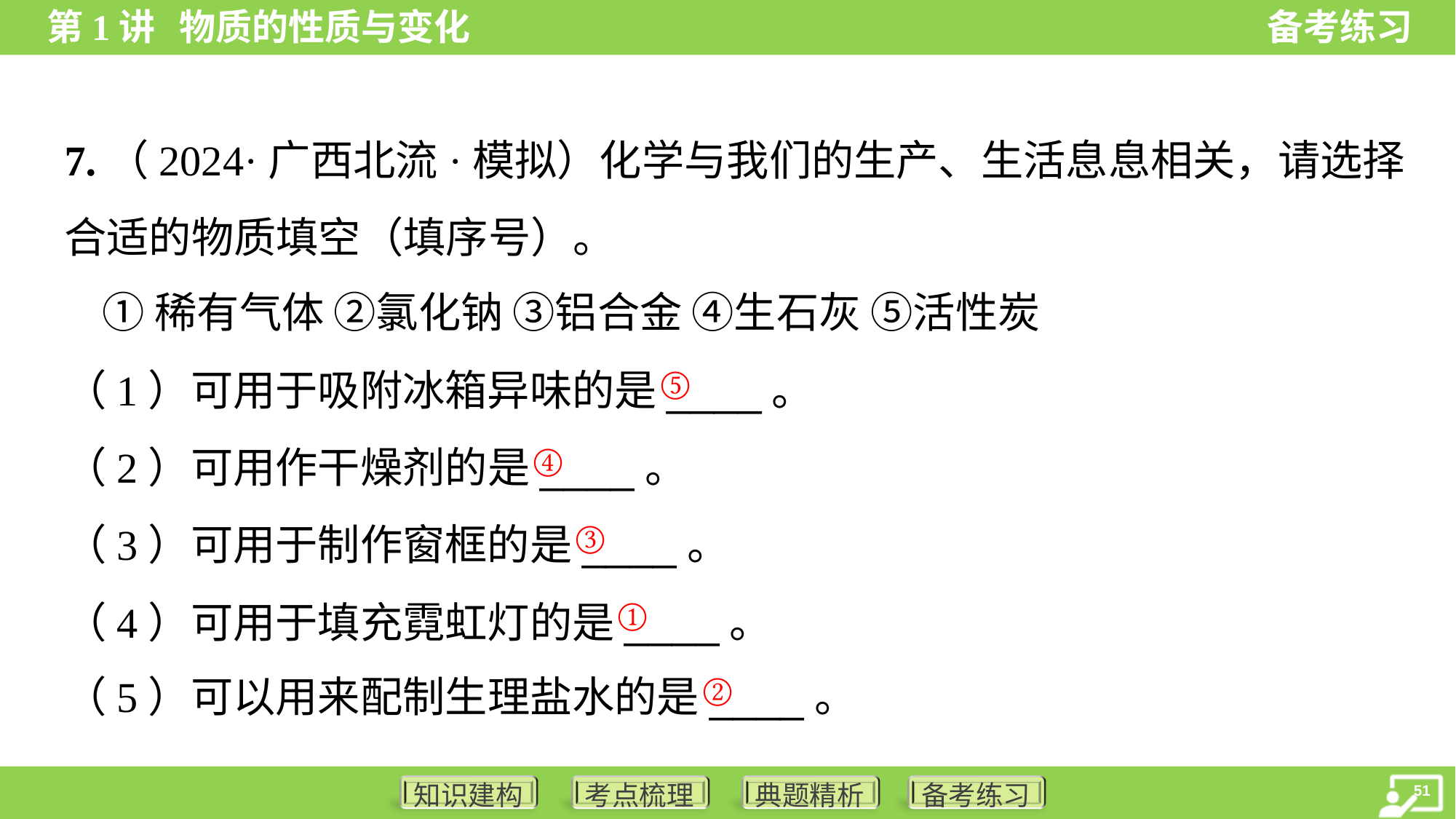

7.（2024·广西北流·模拟）化学与我们的生产、生活息息相关，请选择
合适的物质填空（填序号）。
    ①稀有气体 ②氯化钠 ③铝合金 ④生石灰 ⑤活性炭
⑤
（1）可用于吸附冰箱异味的是____。
（2）可用作干燥剂的是____。
（3）可用于制作窗框的是____。
（4）可用于填充霓虹灯的是____。
（5）可以用来配制生理盐水的是____。
④
③
①
②